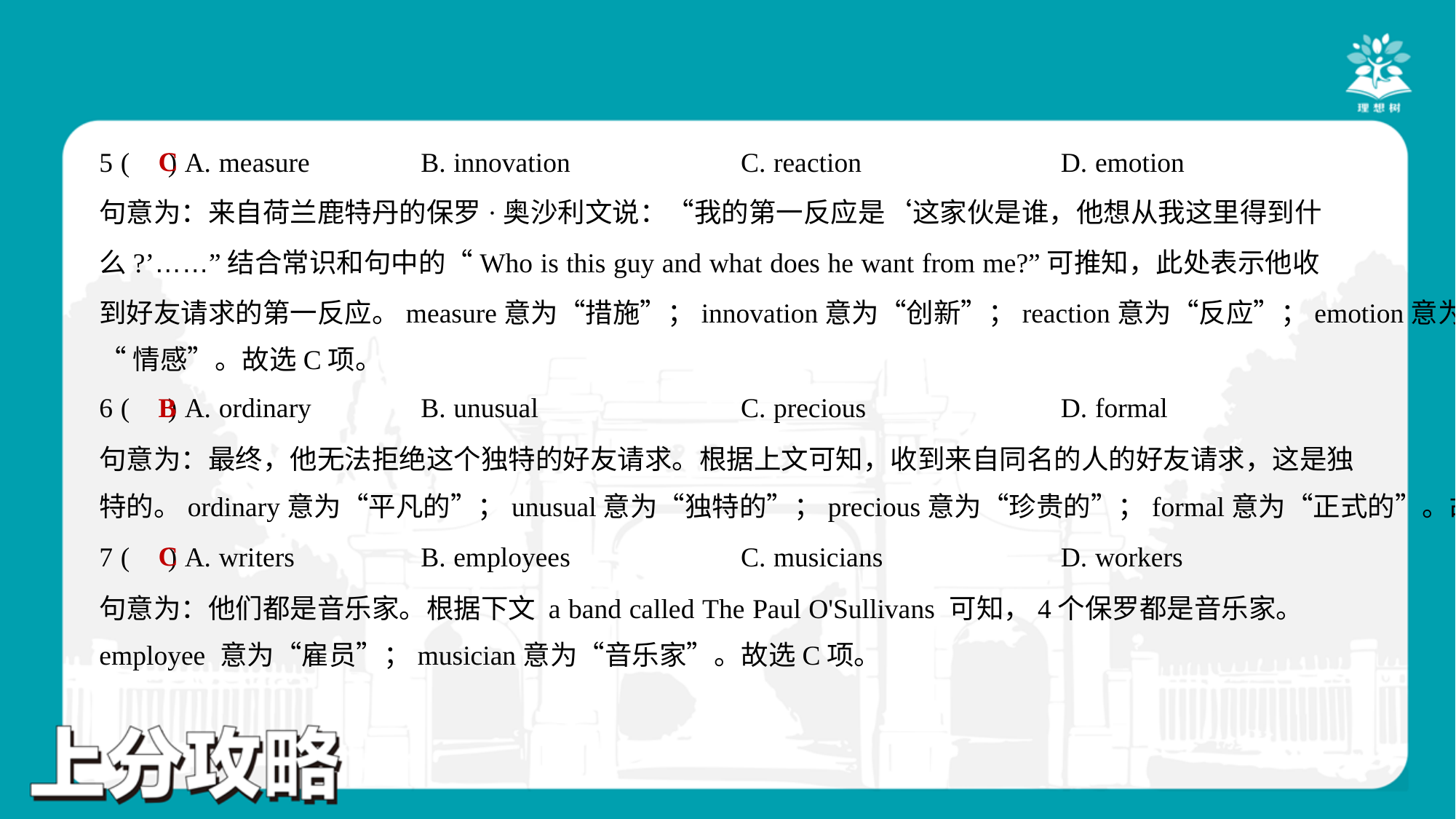

C
5 (     ) A. measure	B. innovation	C. reaction	D. emotion
句意为：来自荷兰鹿特丹的保罗·奥沙利文说：“我的第一反应是‘这家伙是谁，他想从我这里得到什
么?’……”结合常识和句中的“Who is this guy and what does he want from me?”可推知，此处表示他收
到好友请求的第一反应。measure意为“措施”；innovation意为“创新”；reaction意为“反应”；emotion意为
“情感”。故选C项。
B
6 (     ) A. ordinary	B. unusual	C. precious	D. formal
句意为：最终，他无法拒绝这个独特的好友请求。根据上文可知，收到来自同名的人的好友请求，这是独
特的。ordinary意为“平凡的”；unusual意为“独特的”；precious意为“珍贵的”；formal意为“正式的”。故选B项。
C
7 (     ) A. writers	B. employees	C. musicians	D. workers
句意为：他们都是音乐家。根据下文 a band called The Paul O'Sullivans 可知，4个保罗都是音乐家。
employee 意为“雇员”；musician意为“音乐家”。故选C项。